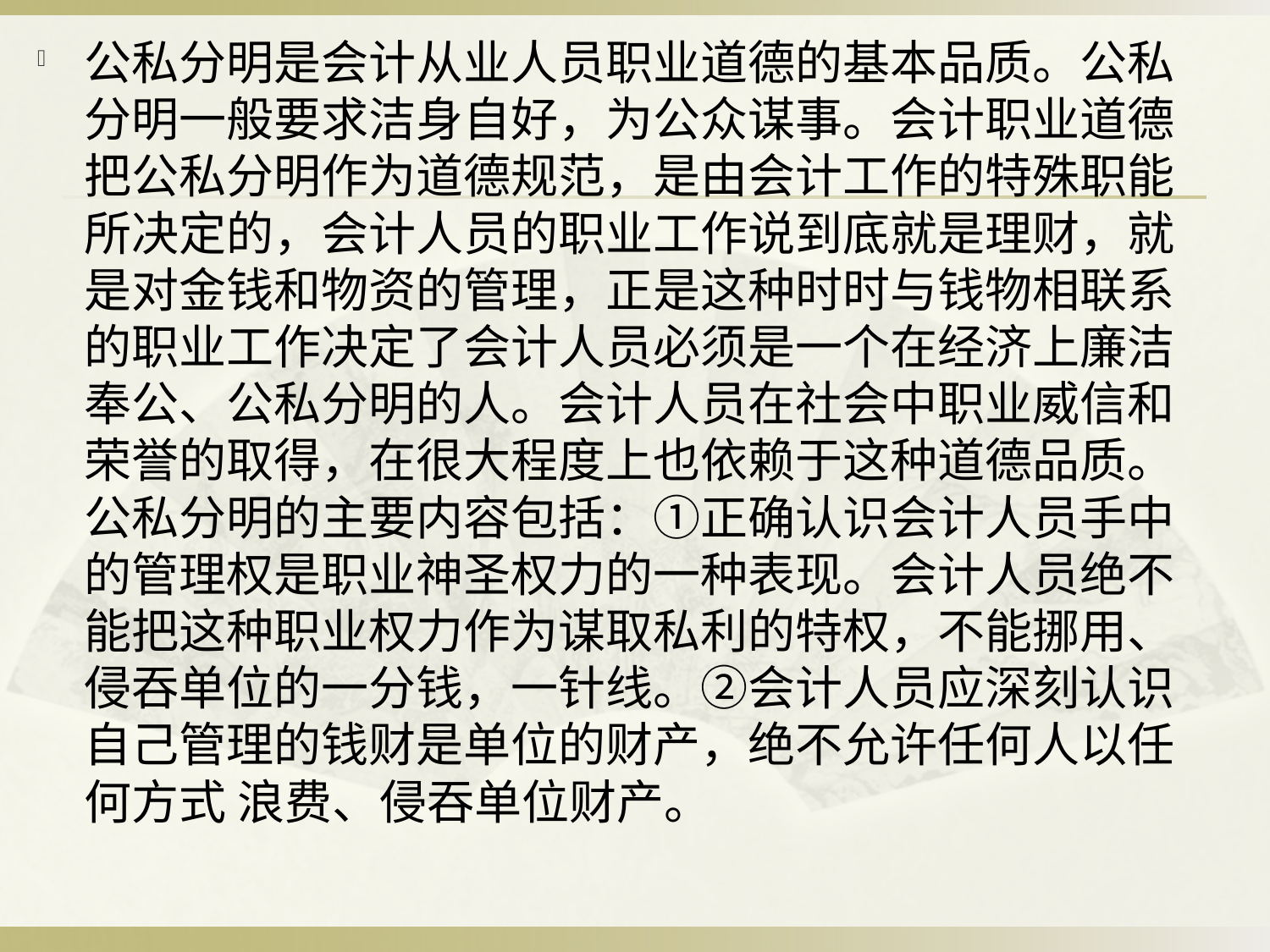

公私分明是会计从业人员职业道德的基本品质。公私分明一般要求洁身自好，为公众谋事。会计职业道德把公私分明作为道德规范，是由会计工作的特殊职能所决定的，会计人员的职业工作说到底就是理财，就是对金钱和物资的管理，正是这种时时与钱物相联系的职业工作决定了会计人员必须是一个在经济上廉洁奉公、公私分明的人。会计人员在社会中职业威信和荣誉的取得，在很大程度上也依赖于这种道德品质。公私分明的主要内容包括：①正确认识会计人员手中的管理权是职业神圣权力的一种表现。会计人员绝不能把这种职业权力作为谋取私利的特权，不能挪用、侵吞单位的一分钱，一针线。②会计人员应深刻认识自己管理的钱财是单位的财产，绝不允许任何人以任何方式 浪费、侵吞单位财产。